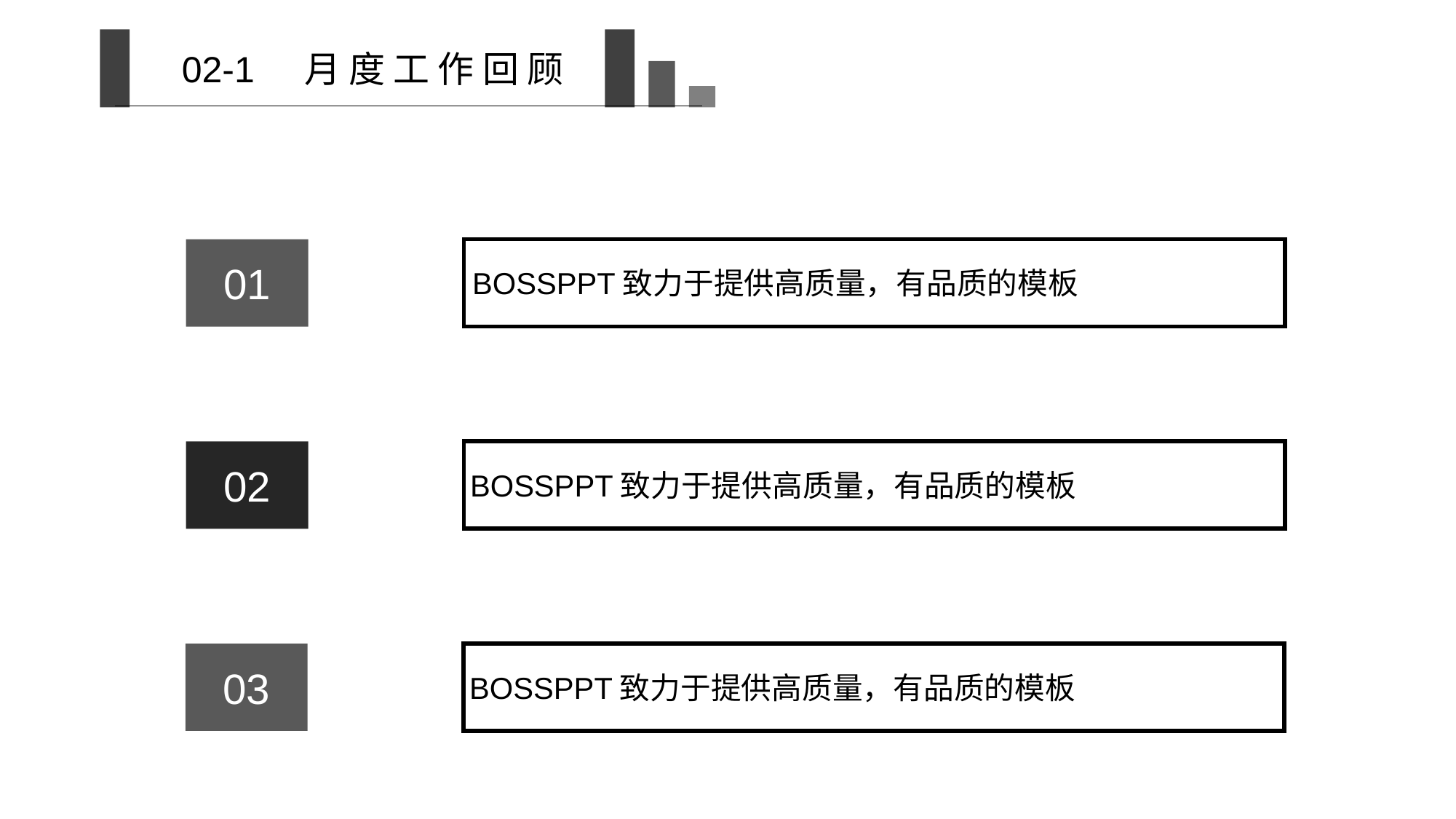

02-1    月 度 工 作 回 顾
01

BOSSPPT致力于提供高质量，有品质的模板
02

BOSSPPT致力于提供高质量，有品质的模板
03

BOSSPPT致力于提供高质量，有品质的模板